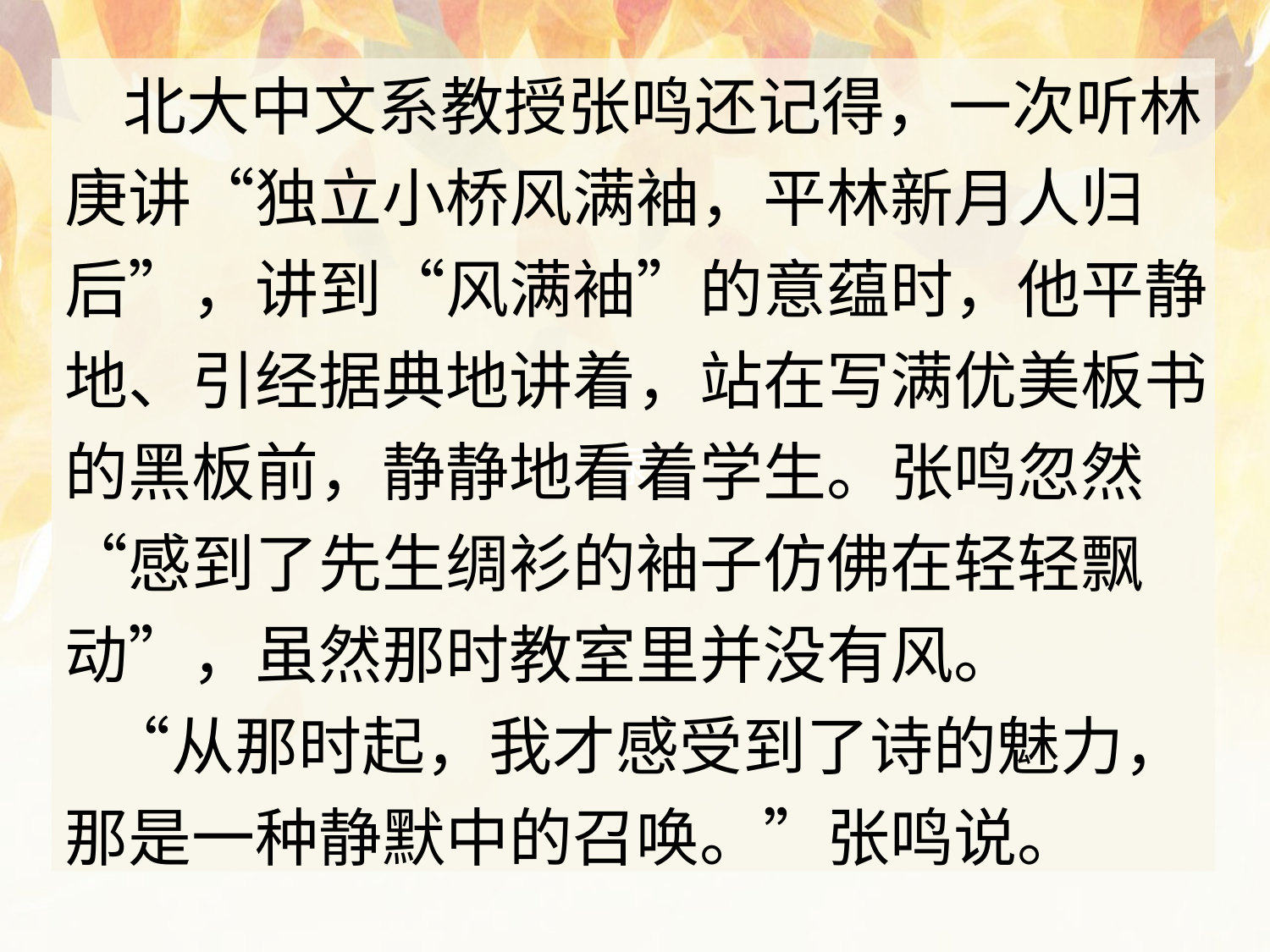

# 北大中文系教授张鸣还记得，一次听林庚讲“独立小桥风满袖，平林新月人归后”，讲到“风满袖”的意蕴时，他平静地、引经据典地讲着，站在写满优美板书的黑板前，静静地看着学生。张鸣忽然“感到了先生绸衫的袖子仿佛在轻轻飘动”，虽然那时教室里并没有风。 “从那时起，我才感受到了诗的魅力，那是一种静默中的召唤。”张鸣说。